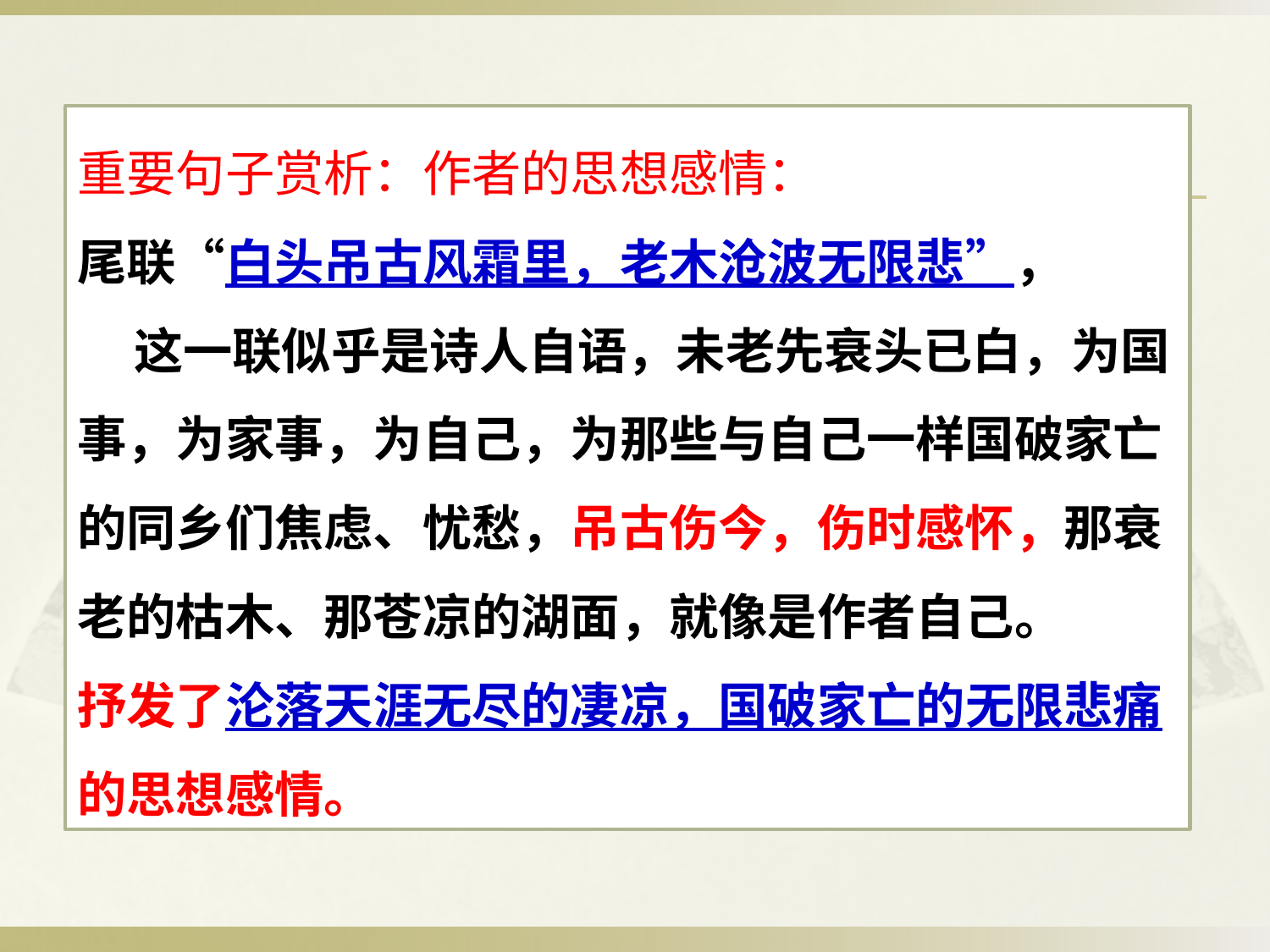

重要句子赏析：作者的思想感情：
尾联“白头吊古风霜里，老木沧波无限悲”，
    这一联似乎是诗人自语，未老先衰头已白，为国事，为家事，为自己，为那些与自己一样国破家亡的同乡们焦虑、忧愁，吊古伤今，伤时感怀，那衰老的枯木、那苍凉的湖面，就像是作者自己。
抒发了沦落天涯无尽的凄凉，国破家亡的无限悲痛的思想感情。